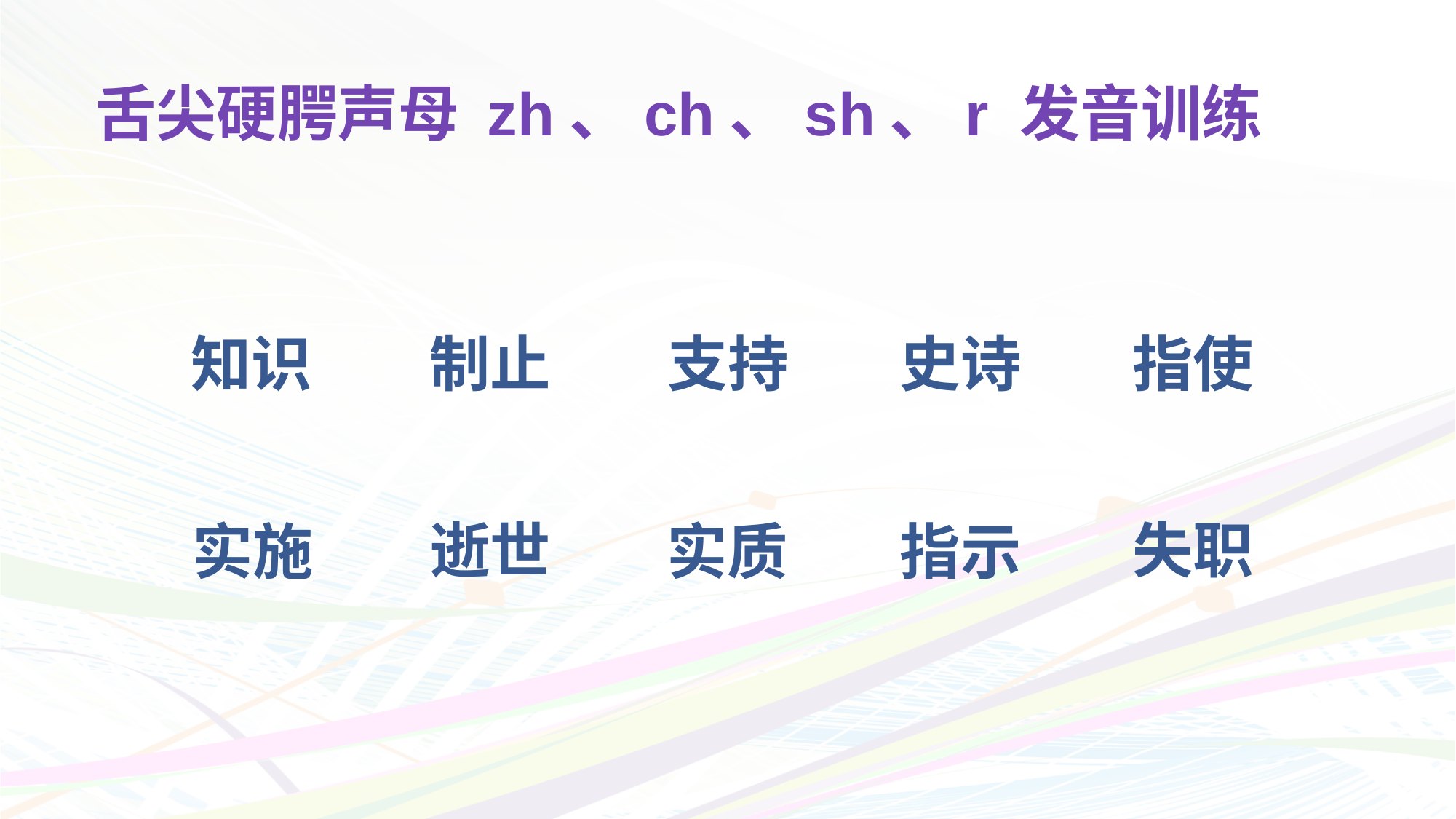

# 舌尖硬腭声母 zh、ch、sh、r 发音训练
知识
制止
史诗
支持
指使
逝世
失职
实施
实质
指示